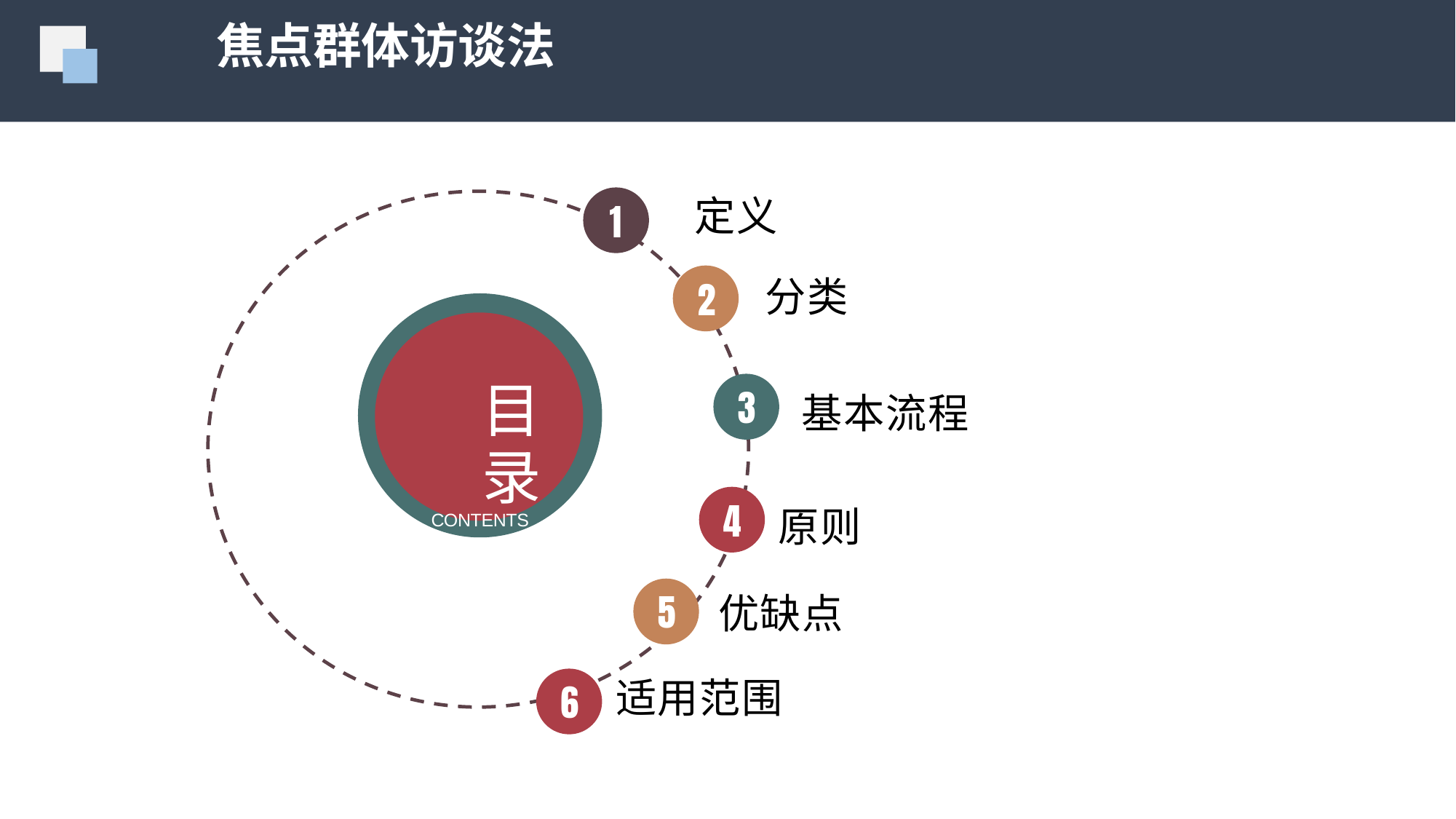

焦点群体访谈法

1

定义

分类

基本流程

原则

优缺点
适用范围

2

3

目录
CONTENTS

4

5

6